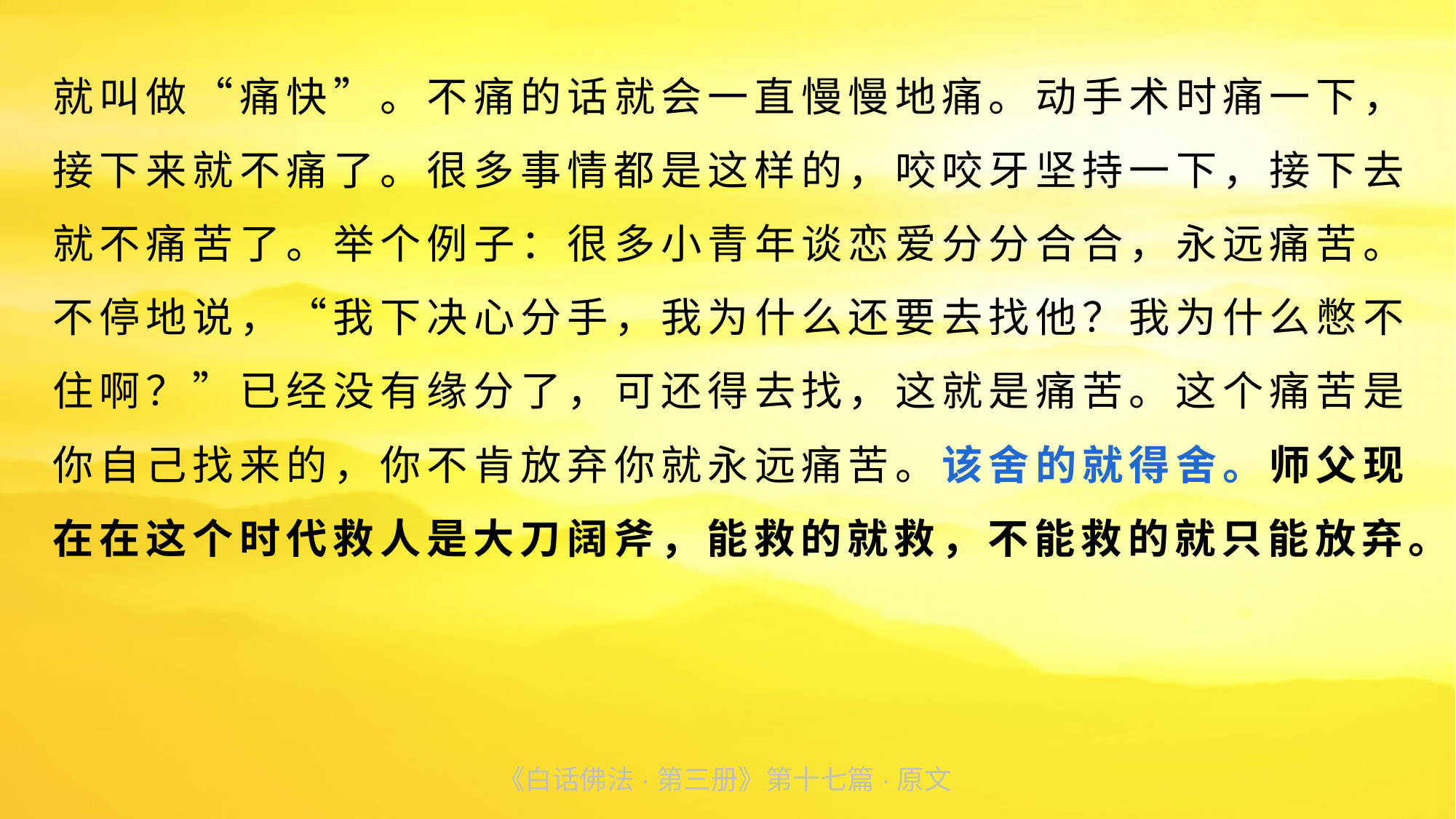

就叫做“痛快”。不痛的话就会一直慢慢地痛。动手术时痛一下，接下来就不痛了。很多事情都是这样的，咬咬牙坚持一下，接下去就不痛苦了。举个例子：很多小青年谈恋爱分分合合，永远痛苦。不停地说，“我下决心分手，我为什么还要去找他？我为什么憋不住啊？”已经没有缘分了，可还得去找，这就是痛苦。这个痛苦是你自己找来的，你不肯放弃你就永远痛苦。该舍的就得舍。师父现在在这个时代救人是大刀阔斧，能救的就救，不能救的就只能放弃。
《白话佛法·第三册》第十七篇·原文